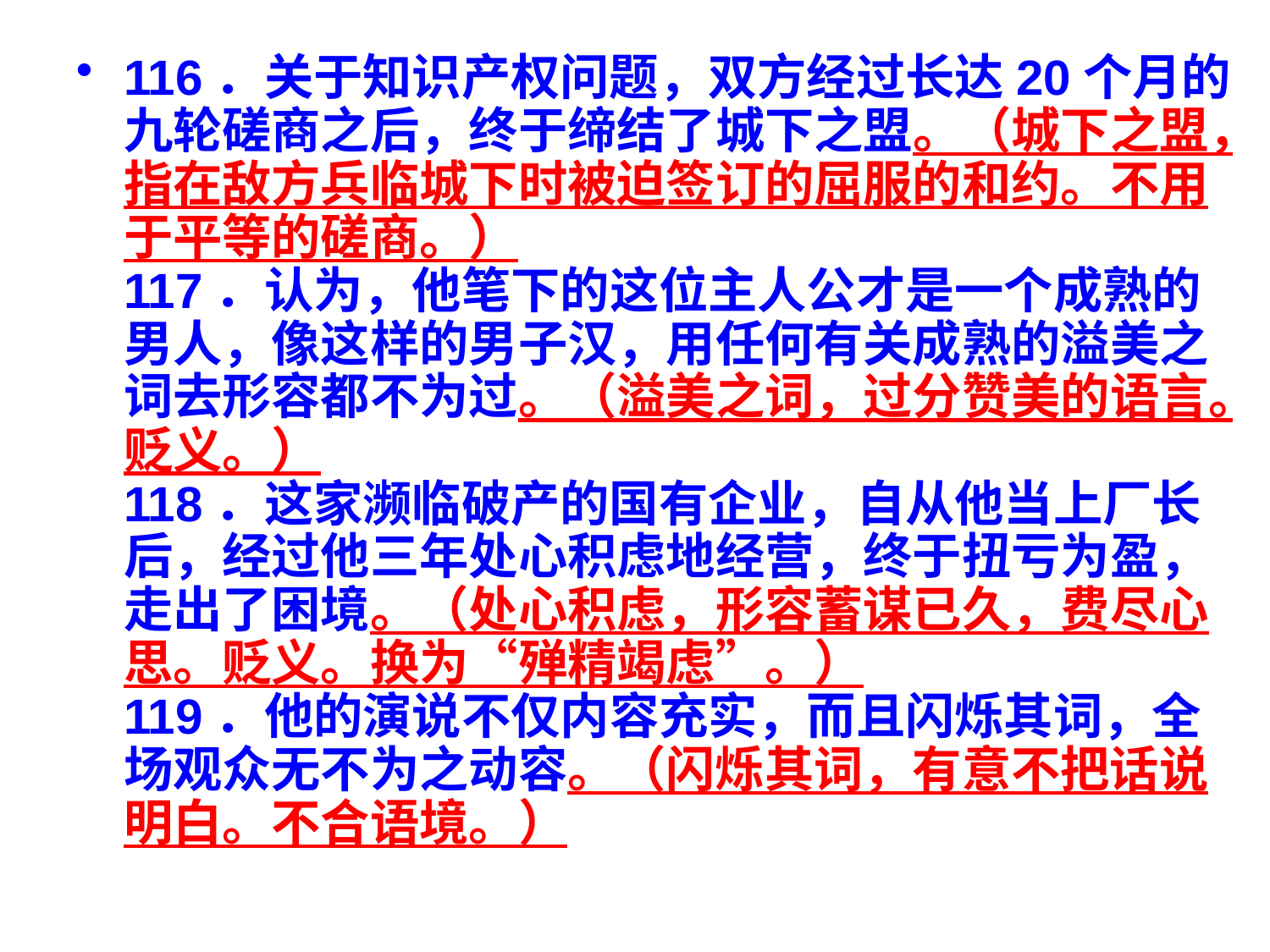

116．关于知识产权问题，双方经过长达20个月的九轮磋商之后，终于缔结了城下之盟。（城下之盟，指在敌方兵临城下时被迫签订的屈服的和约。不用于平等的磋商。）
117．认为，他笔下的这位主人公才是一个成熟的男人，像这样的男子汉，用任何有关成熟的溢美之词去形容都不为过。（溢美之词，过分赞美的语言。贬义。）
118．这家濒临破产的国有企业，自从他当上厂长后，经过他三年处心积虑地经营，终于扭亏为盈，走出了困境。（处心积虑，形容蓄谋已久，费尽心思。贬义。换为“殚精竭虑”。）
119．他的演说不仅内容充实，而且闪烁其词，全场观众无不为之动容。（闪烁其词，有意不把话说明白。不合语境。）